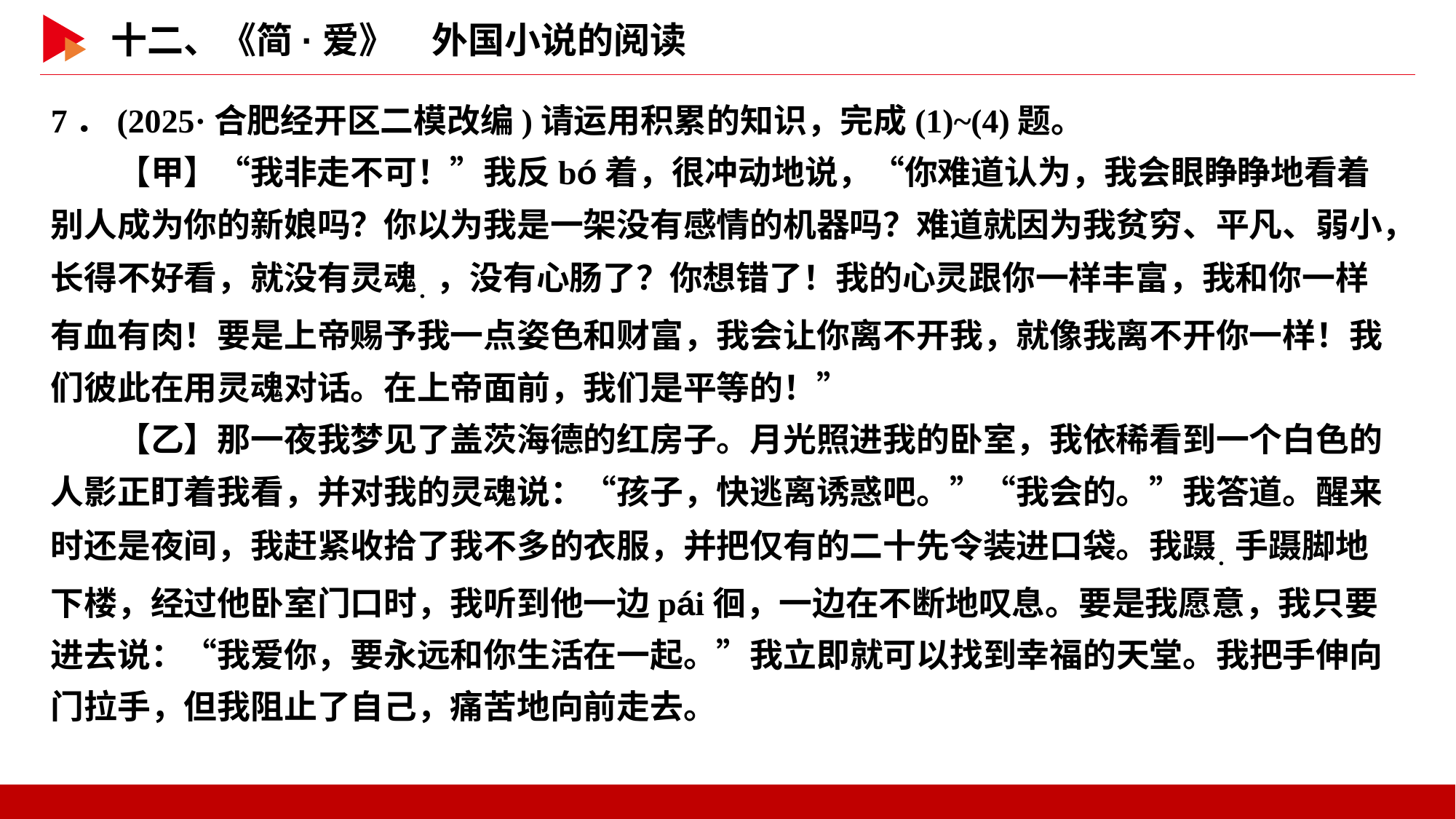

7．(2025·合肥经开区二模改编)请运用积累的知识，完成(1)~(4)题。
　　【甲】“我非走不可！”我反bó着，很冲动地说，“你难道认为，我会眼睁睁地看着别人成为你的新娘吗？你以为我是一架没有感情的机器吗？难道就因为我贫穷、平凡、弱小，长得不好看，就没有灵魂．，没有心肠了？你想错了！我的心灵跟你一样丰富，我和你一样有血有肉！要是上帝赐予我一点姿色和财富，我会让你离不开我，就像我离不开你一样！我们彼此在用灵魂对话。在上帝面前，我们是平等的！”
　　【乙】那一夜我梦见了盖茨海德的红房子。月光照进我的卧室，我依稀看到一个白色的人影正盯着我看，并对我的灵魂说：“孩子，快逃离诱惑吧。”“我会的。”我答道。醒来时还是夜间，我赶紧收拾了我不多的衣服，并把仅有的二十先令装进口袋。我蹑．手蹑脚地下楼，经过他卧室门口时，我听到他一边pái徊，一边在不断地叹息。要是我愿意，我只要进去说：“我爱你，要永远和你生活在一起。”我立即就可以找到幸福的天堂。我把手伸向门拉手，但我阻止了自己，痛苦地向前走去。